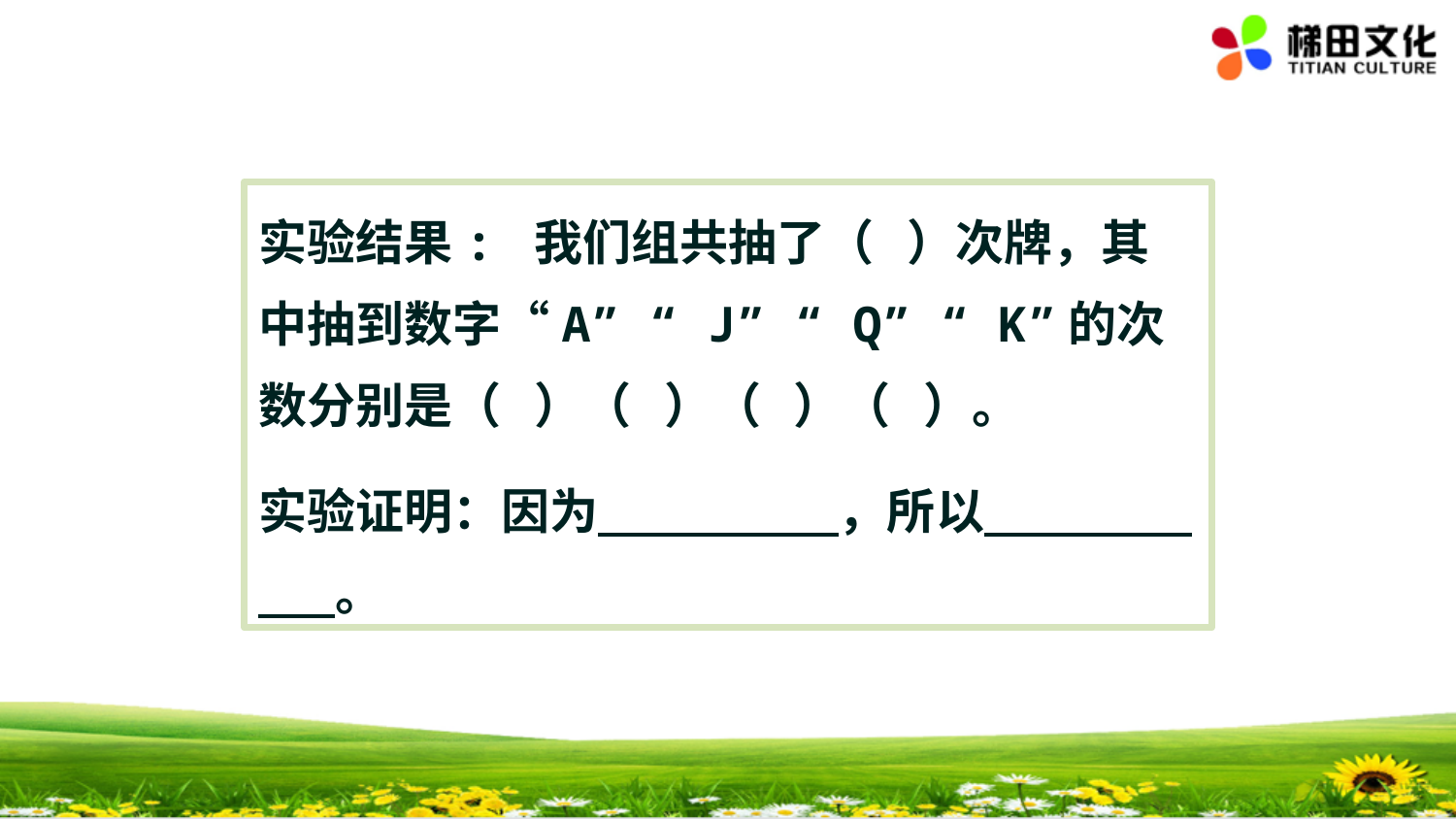

实验结果: 我们组共抽了（   ）次牌，其中抽到数字“A” “ J” “ Q” “ K”的次数分别是（   ）（   ）（   ）（   ）。
实验证明：因为                      ，所以                           。